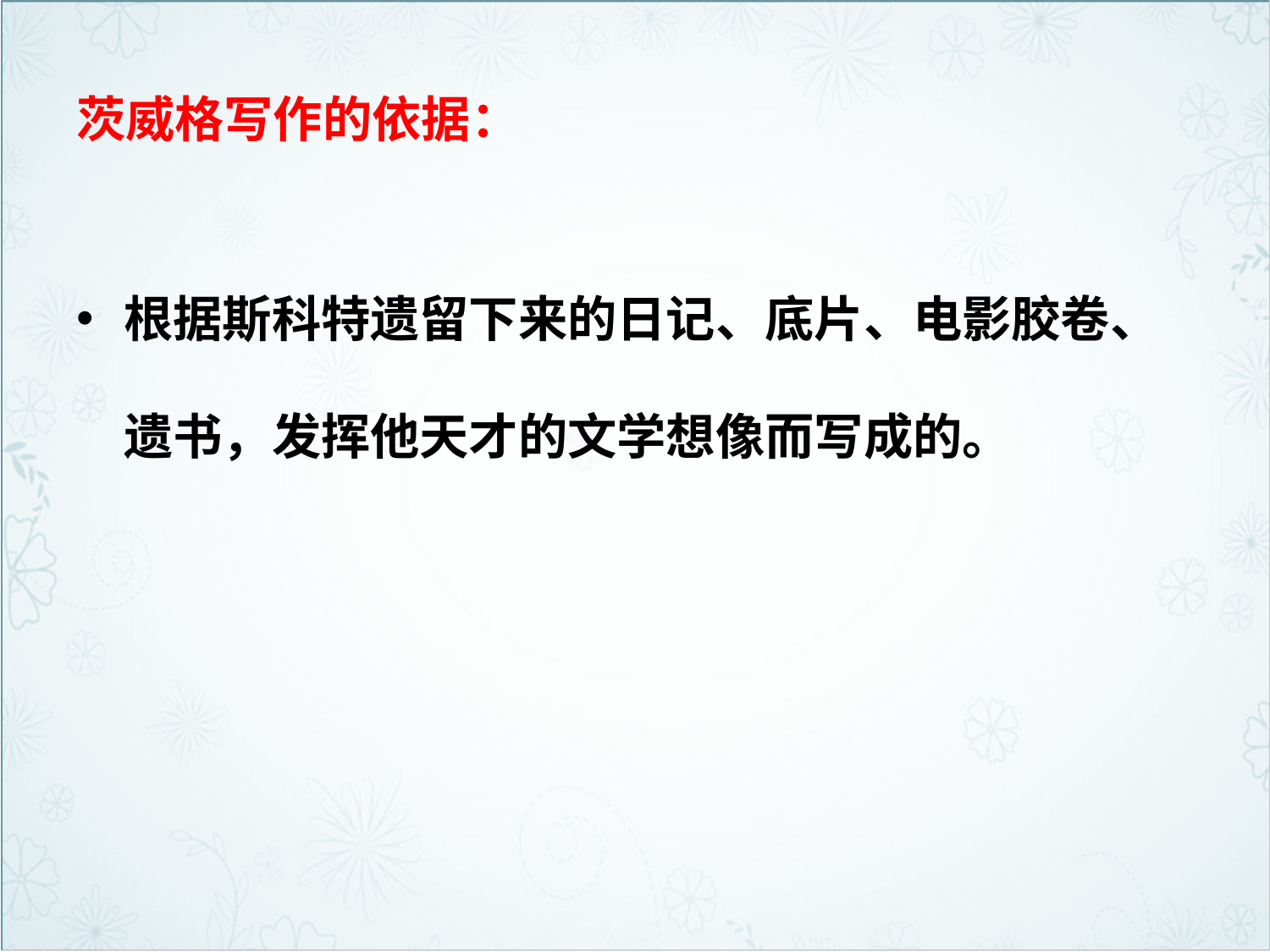

# 茨威格写作的依据：
根据斯科特遗留下来的日记、底片、电影胶卷、遗书，发挥他天才的文学想像而写成的。